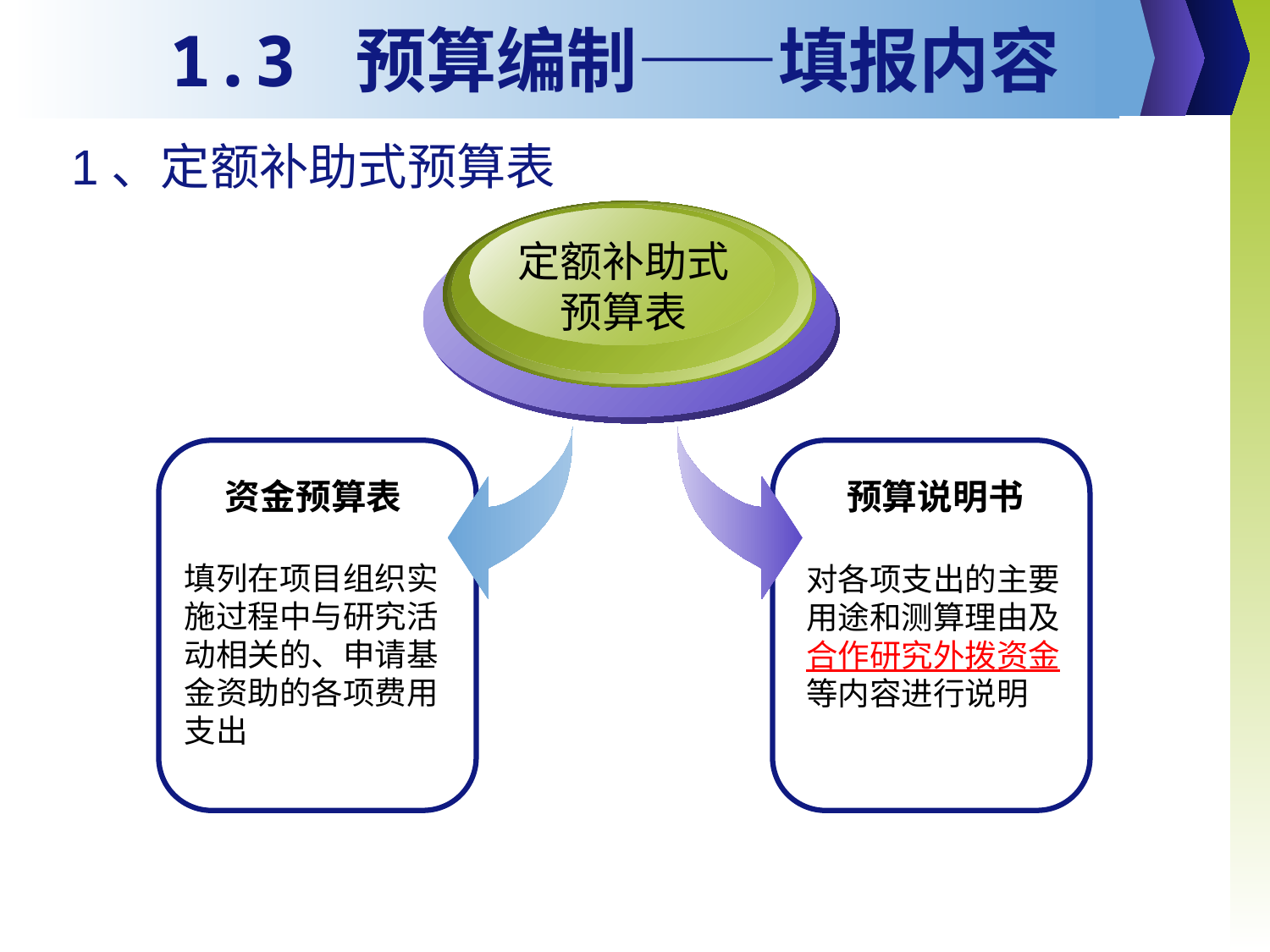

# 1.3 预算编制——填报内容
1、定额补助式预算表

定额补助式
预算表

资金预算表

填列在项目组织实施过程中与研究活动相关的、申请基金资助的各项费用支出

预算说明书

对各项支出的主要用途和测算理由及合作研究外拨资金等内容进行说明